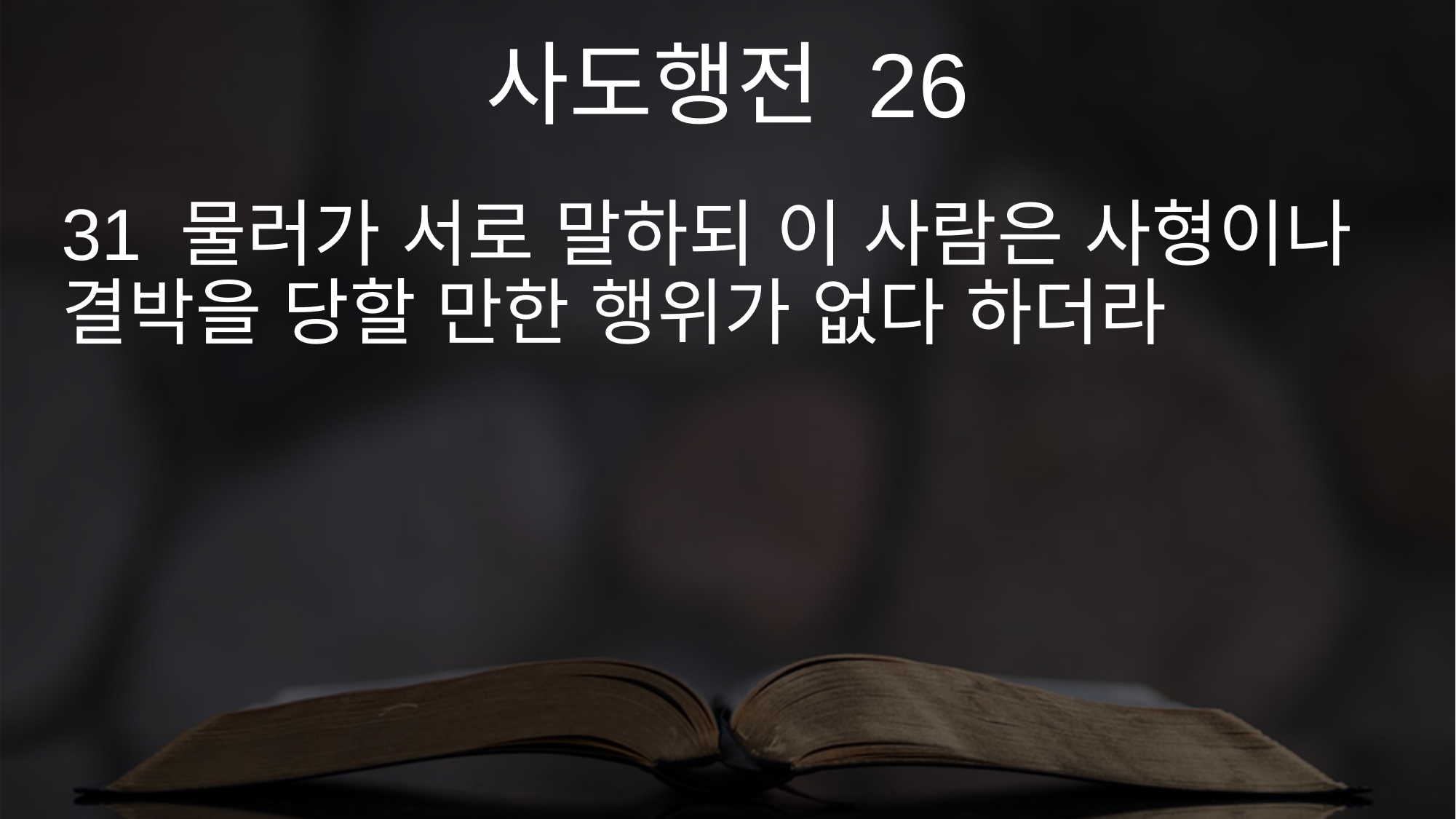

사도행전 26
31 물러가 서로 말하되 이 사람은 사형이나 결박을 당할 만한 행위가 없다 하더라